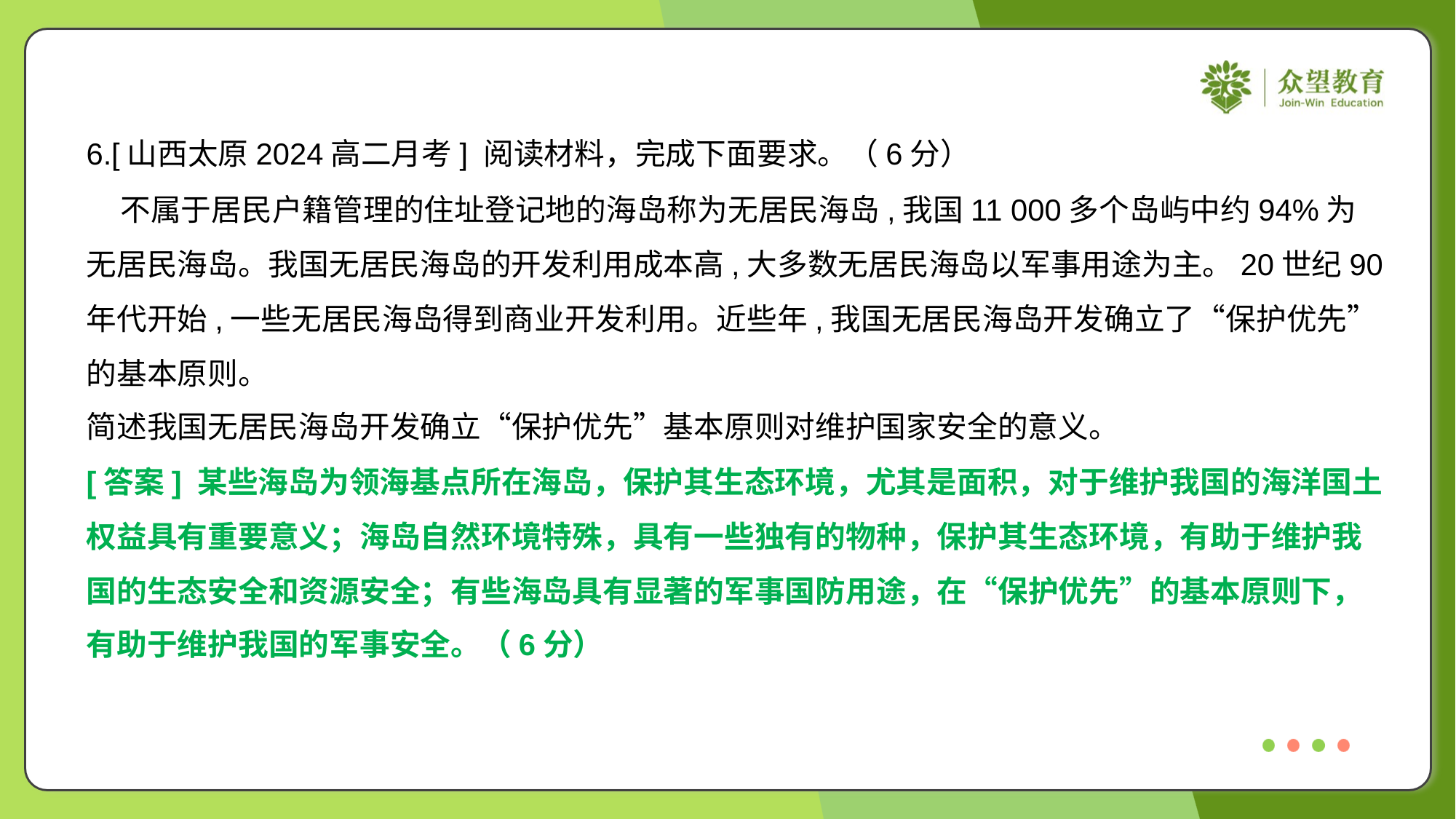

6.[山西太原2024高二月考] 阅读材料，完成下面要求。（6分）
    不属于居民户籍管理的住址登记地的海岛称为无居民海岛,我国11 000多个岛屿中约94%为
无居民海岛。我国无居民海岛的开发利用成本高,大多数无居民海岛以军事用途为主。20世纪90
年代开始,一些无居民海岛得到商业开发利用。近些年,我国无居民海岛开发确立了“保护优先”
的基本原则。
简述我国无居民海岛开发确立“保护优先”基本原则对维护国家安全的意义。
[答案] 某些海岛为领海基点所在海岛，保护其生态环境，尤其是面积，对于维护我国的海洋国土
权益具有重要意义；海岛自然环境特殊，具有一些独有的物种，保护其生态环境，有助于维护我
国的生态安全和资源安全；有些海岛具有显著的军事国防用途，在“保护优先”的基本原则下，
有助于维护我国的军事安全。（6分）